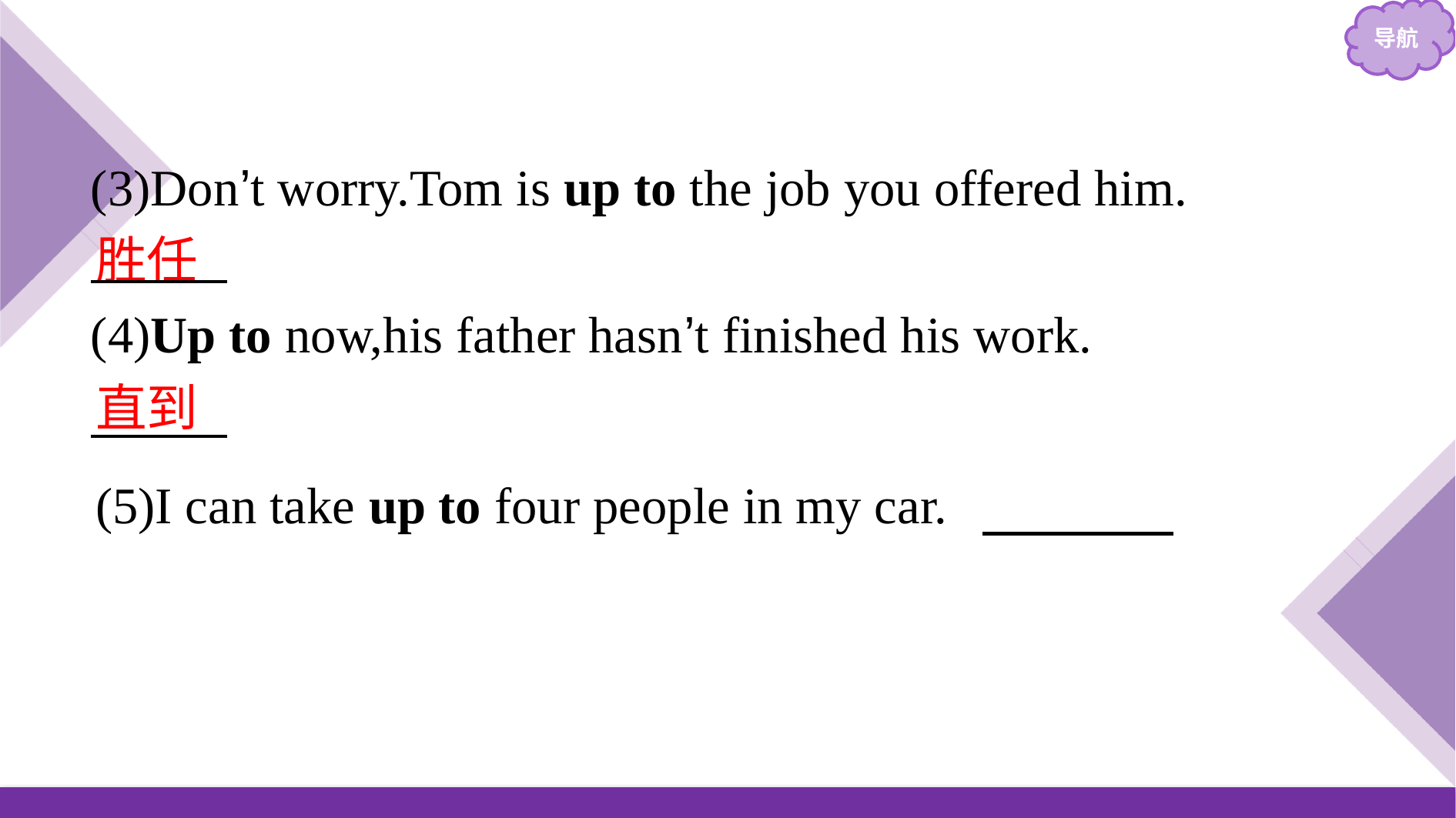

(3)Don’t worry.Tom is up to the job you offered him.
胜任
(4)Up to now,his father hasn’t finished his work.
直到
(5)I can take up to four people in my car.    不多于